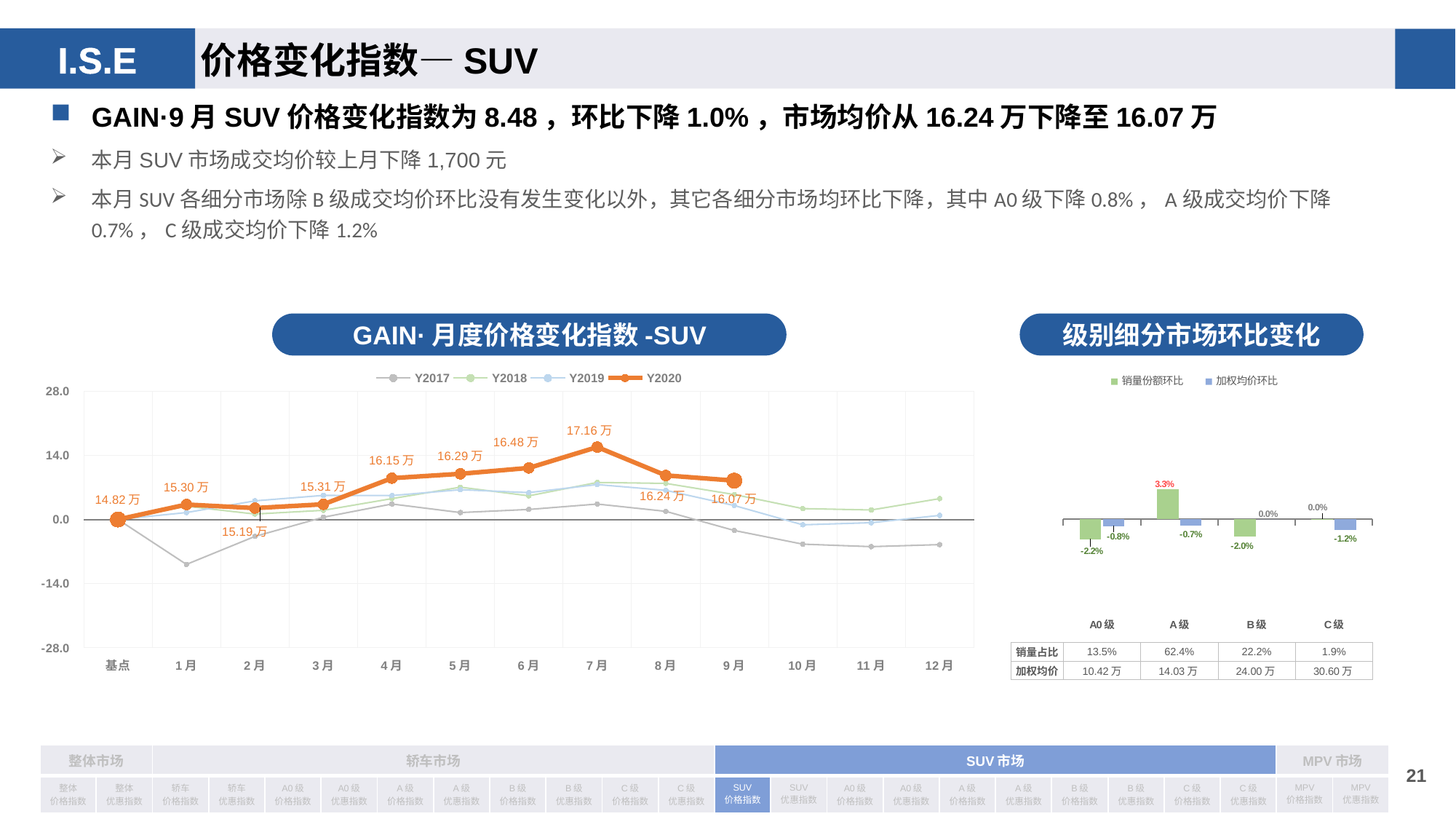

价格变化指数—SUV
GAIN·9月SUV价格变化指数为8.48，环比下降1.0%，市场均价从16.24万下降至16.07万
本月SUV市场成交均价较上月下降1,700元
本月SUV各细分市场除B级成交均价环比没有发生变化以外，其它各细分市场均环比下降，其中A0级下降0.8%，A级成交均价下降0.7%，C级成交均价下降1.2%
GAIN·月度价格变化指数-SUV

级别细分市场环比变化

### Chart

| Category | Y2017 | Y2018 | Y2019 | Y2020 |
|---|---|---|---|---|
| 基点 | 0.0 | 0.0 | 0.0 | 0.0 |
| 1月 | -9.81 | 2.88 | 1.51 | 3.26 |
| 2月 | -3.71 | 1.18 | 4.06 | 2.49 |
| 3月 | 0.49 | 2.0 | 5.25 | 3.31 |
| 4月 | 3.38 | 4.55 | 5.22 | 9.017807557564028 |
| 5月 | 1.51 | 7.05 | 6.49 | 9.959559643134419 |
| 6月 | 2.19 | 5.16 | 5.86 | 11.246881887775029 |
| 7月 | 3.37 | 8.08 | 7.62 | 15.8 |
| 8月 | 1.77 | 7.87 | 6.36 | 9.62 |
| 9月 | -2.41 | 5.44 | 3.04 | 8.48 |
| 10月 | -5.39 | 2.37 | -1.16 | None |
| 11月 | -5.94 | 2.07 | -0.7 | None |
| 12月 | -5.5 | 4.55 | 0.89 | None |

### Chart

| Category | 销量份额环比 | 加权均价环比 |
|---|---|---|
| A0级 | -0.0223 | -0.008 |
| A级 | 0.0329 | -0.007 |
| B级 | -0.0197 | 0.0 |
| C级 | 0.0001 | -0.012 |
| 销量占比 | 13.5% | 62.4% | 22.2% | 1.9% |
| --- | --- | --- | --- | --- |
| 加权均价 | 10.42万 | 14.03万 | 24.00万 | 30.60万 |
| 整体市场 |  | 轿车市场 |  |  |  |  |  |  |  |  |  | SUV市场 |  |  |  |  |  |  |  |  |  | MPV市场 |  |
| --- | --- | --- | --- | --- | --- | --- | --- | --- | --- | --- | --- | --- | --- | --- | --- | --- | --- | --- | --- | --- | --- | --- | --- |
| 整体 价格指数 | 整体 优惠指数 | 轿车 价格指数 | 轿车 优惠指数 | A0级 价格指数 | A0级 优惠指数 | A级 价格指数 | A级 优惠指数 | B级 价格指数 | B级 优惠指数 | C级 价格指数 | C级 优惠指数 | SUV 价格指数 | SUV 优惠指数 | A0级 价格指数 | A0级 优惠指数 | A级 价格指数 | A级 优惠指数 | B级 价格指数 | B级 优惠指数 | C级 价格指数 | C级 优惠指数 | MPV 价格指数 | MPV 优惠指数 |
21